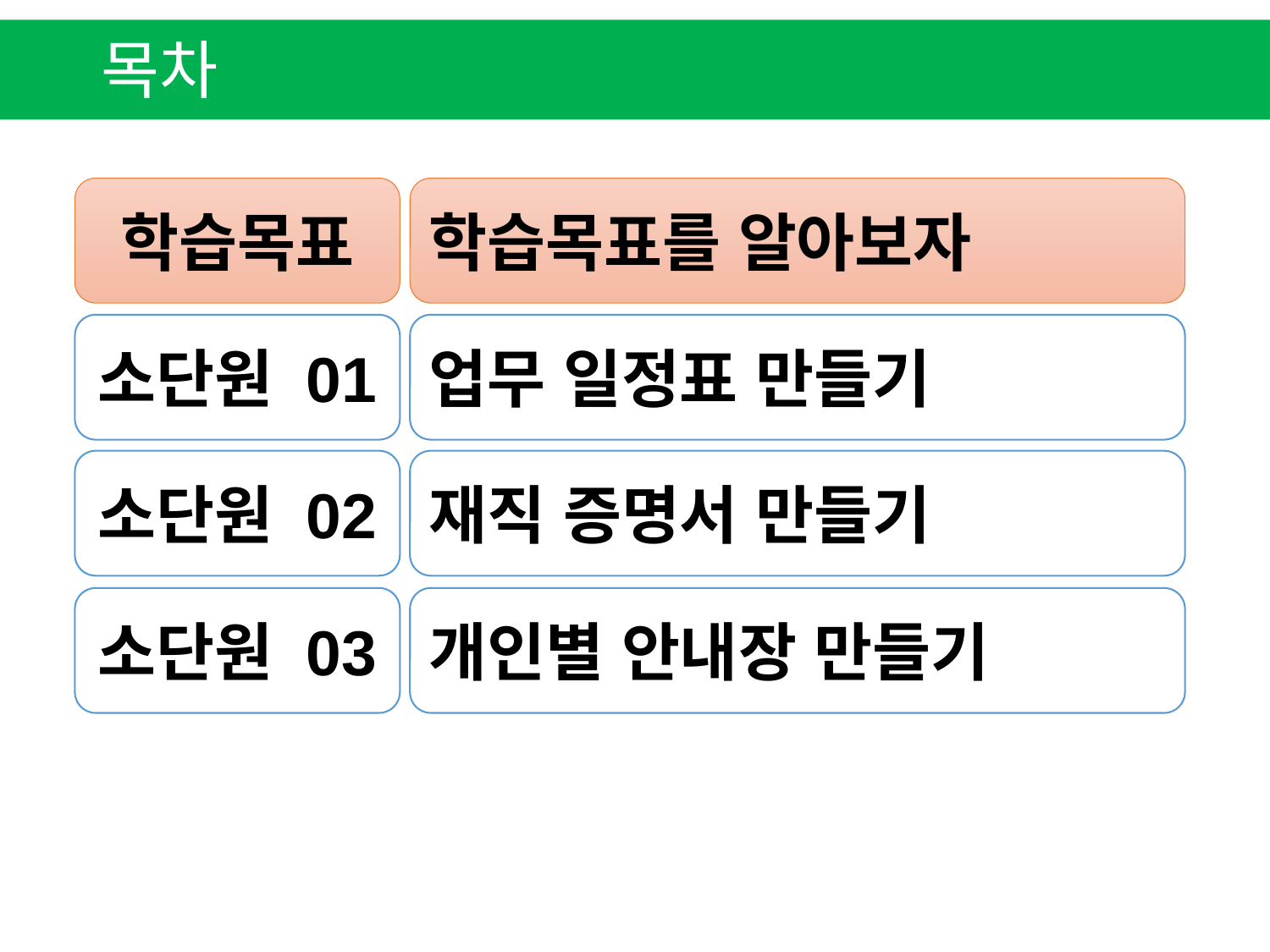

목차
학습목표
학습목표를 알아보자
소단원 01
업무 일정표 만들기
소단원 02
재직 증명서 만들기
소단원 03
개인별 안내장 만들기